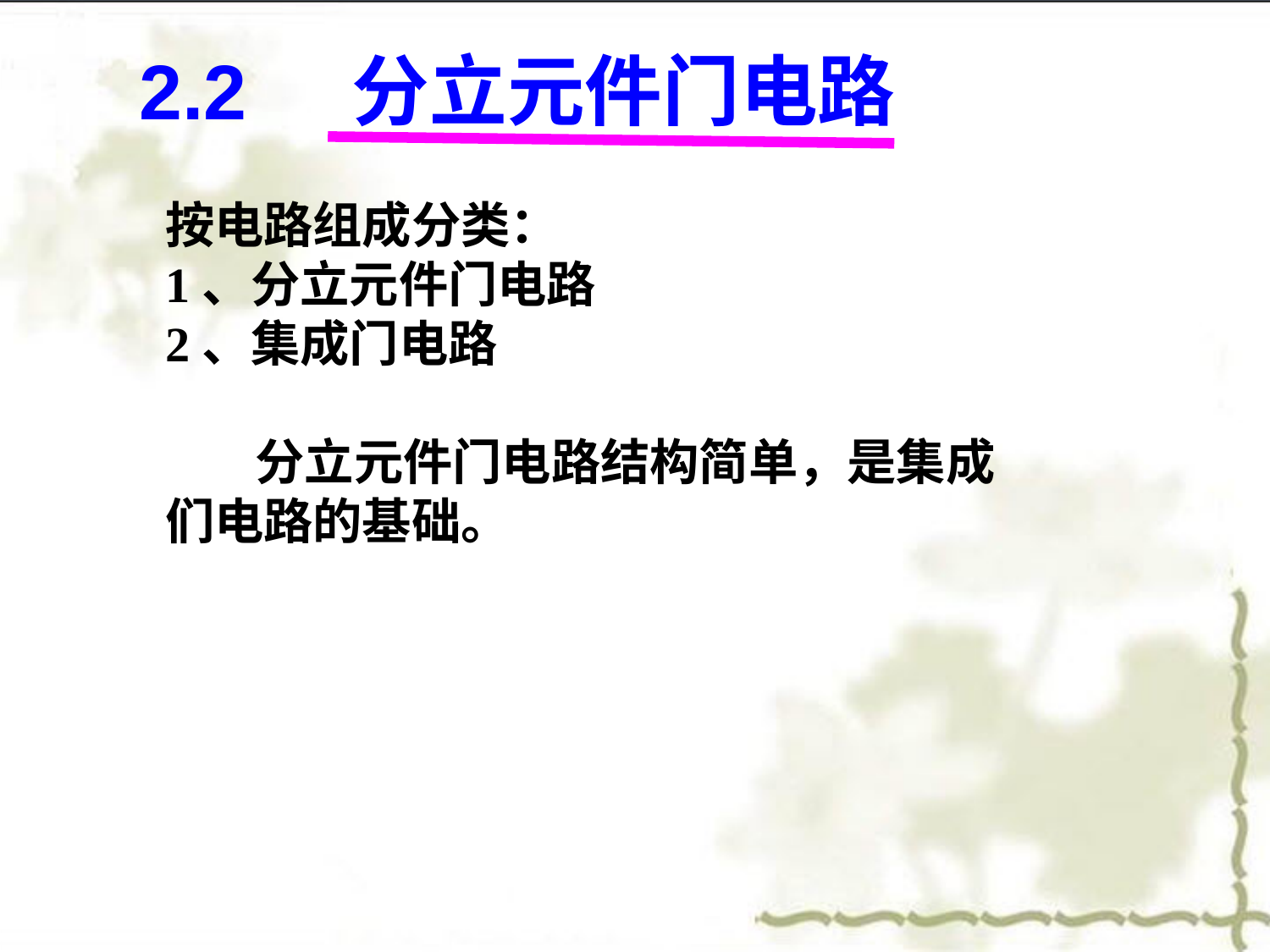

2.2    分立元件门电路

按电路组成分类：
1、分立元件门电路
2、集成门电路

       分立元件门电路结构简单，是集成们电路的基础。